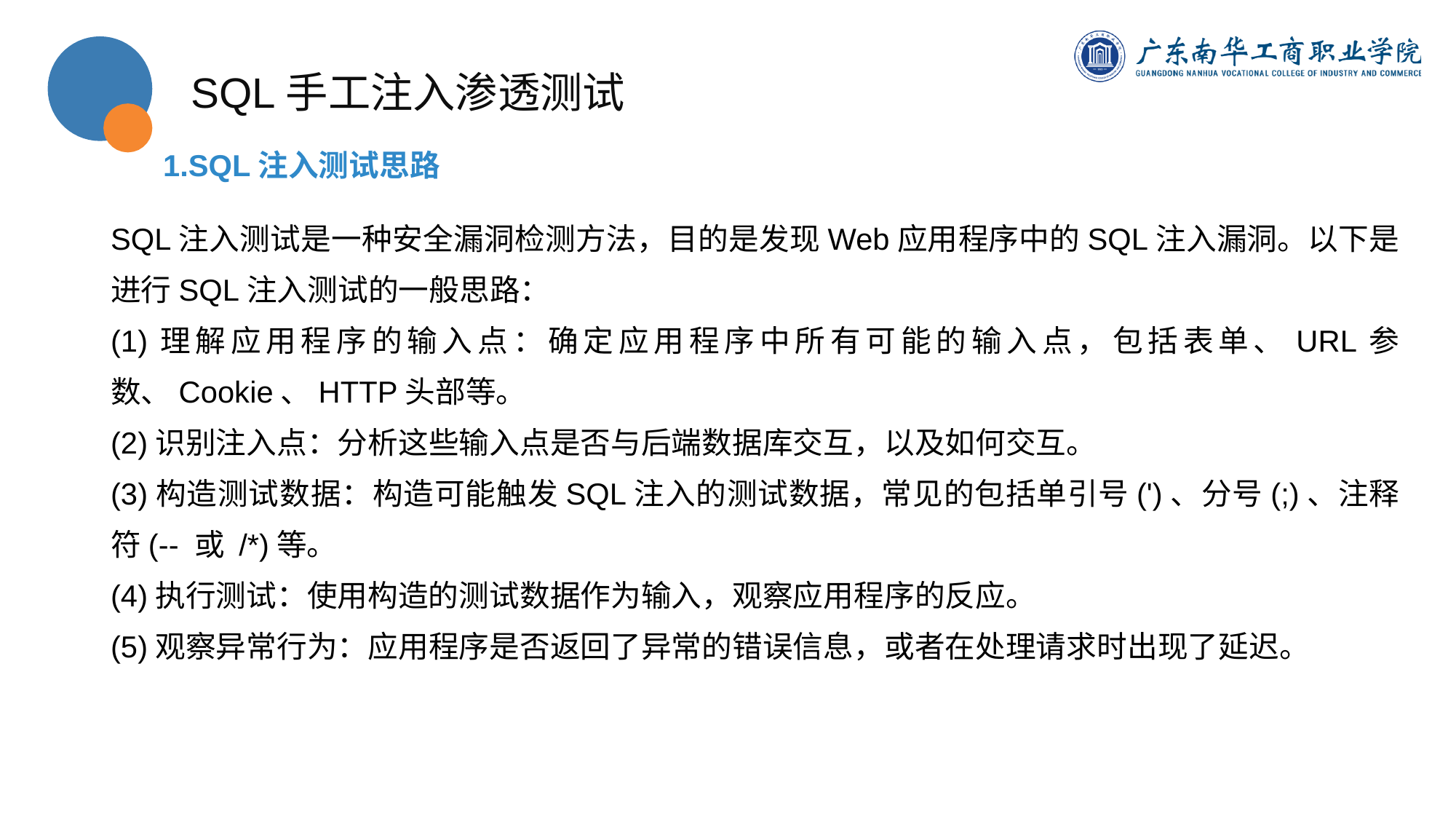

SQL手工注入渗透测试

1.SQL注入测试思路
SQL注入测试是一种安全漏洞检测方法，目的是发现Web应用程序中的SQL注入漏洞。以下是进行SQL注入测试的一般思路：
(1)理解应用程序的输入点：确定应用程序中所有可能的输入点，包括表单、URL参数、Cookie、HTTP头部等。
(2)识别注入点：分析这些输入点是否与后端数据库交互，以及如何交互。
(3)构造测试数据：构造可能触发SQL注入的测试数据，常见的包括单引号(')、分号(;)、注释符(-- 或 /*)等。
(4)执行测试：使用构造的测试数据作为输入，观察应用程序的反应。
(5)观察异常行为：应用程序是否返回了异常的错误信息，或者在处理请求时出现了延迟。